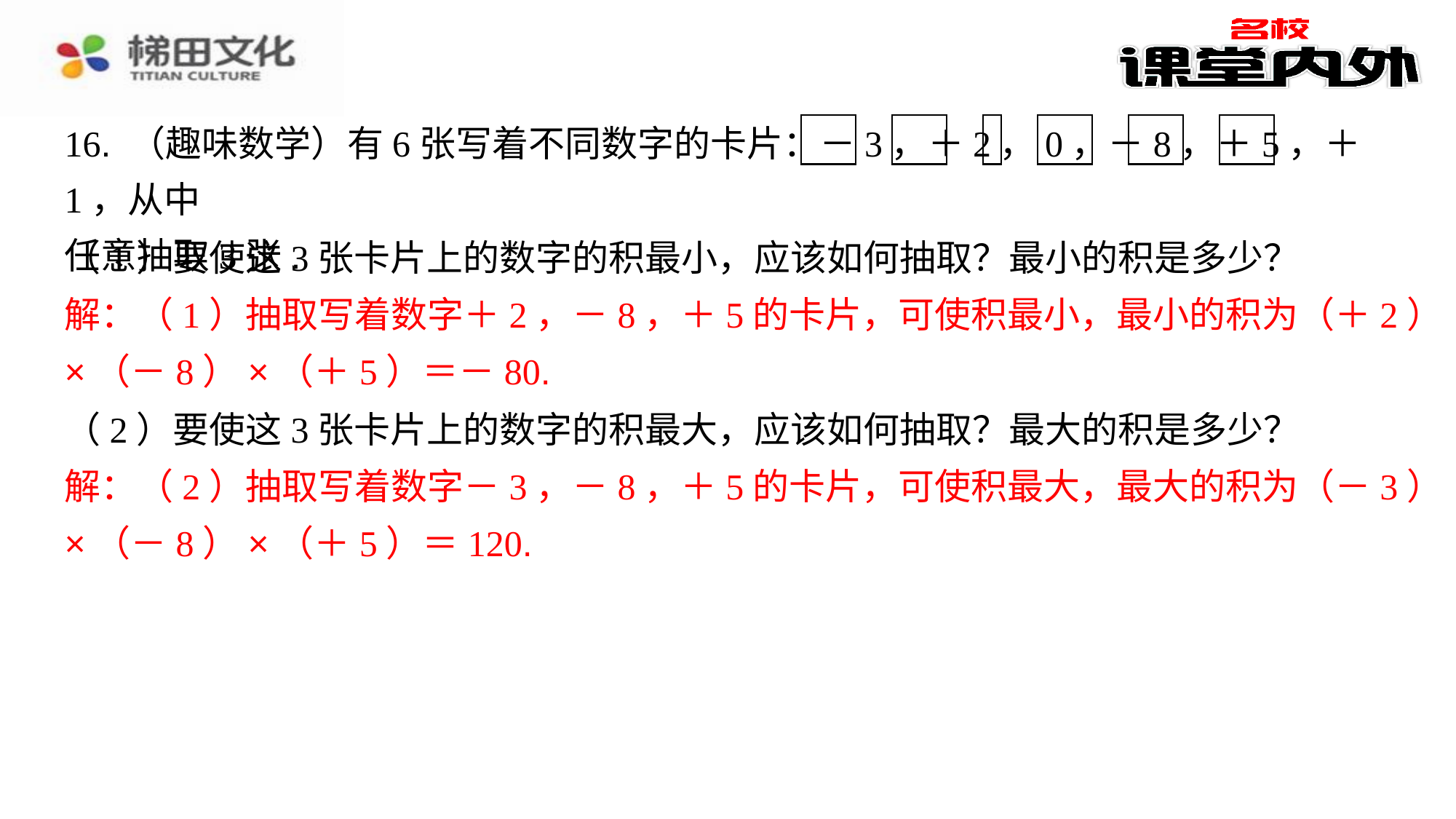

16. （趣味数学）有6张写着不同数字的卡片：－3，＋2，0，－8，＋5，＋1，从中
任意抽取3张.

（1）要使这3张卡片上的数字的积最小，应该如何抽取？最小的积是多少？
解：（1）抽取写着数字＋2，－8，＋5的卡片，可使积最小，最小的积为（＋2）
解：（1）抽取写着数字＋2，－8，＋5的卡片，可使积最小，最小的积为（＋2）
×（－8）×（＋5）＝－80.
×（－8）×（＋5）＝－80.
（2）要使这3张卡片上的数字的积最大，应该如何抽取？最大的积是多少？
解：（2）抽取写着数字－3，－8，＋5的卡片，可使积最大，最大的积为（－3）
解：（2）抽取写着数字－3，－8，＋5的卡片，可使积最大，最大的积为（－3）
×（－8）×（＋5）＝120.
×（－8）×（＋5）＝120.